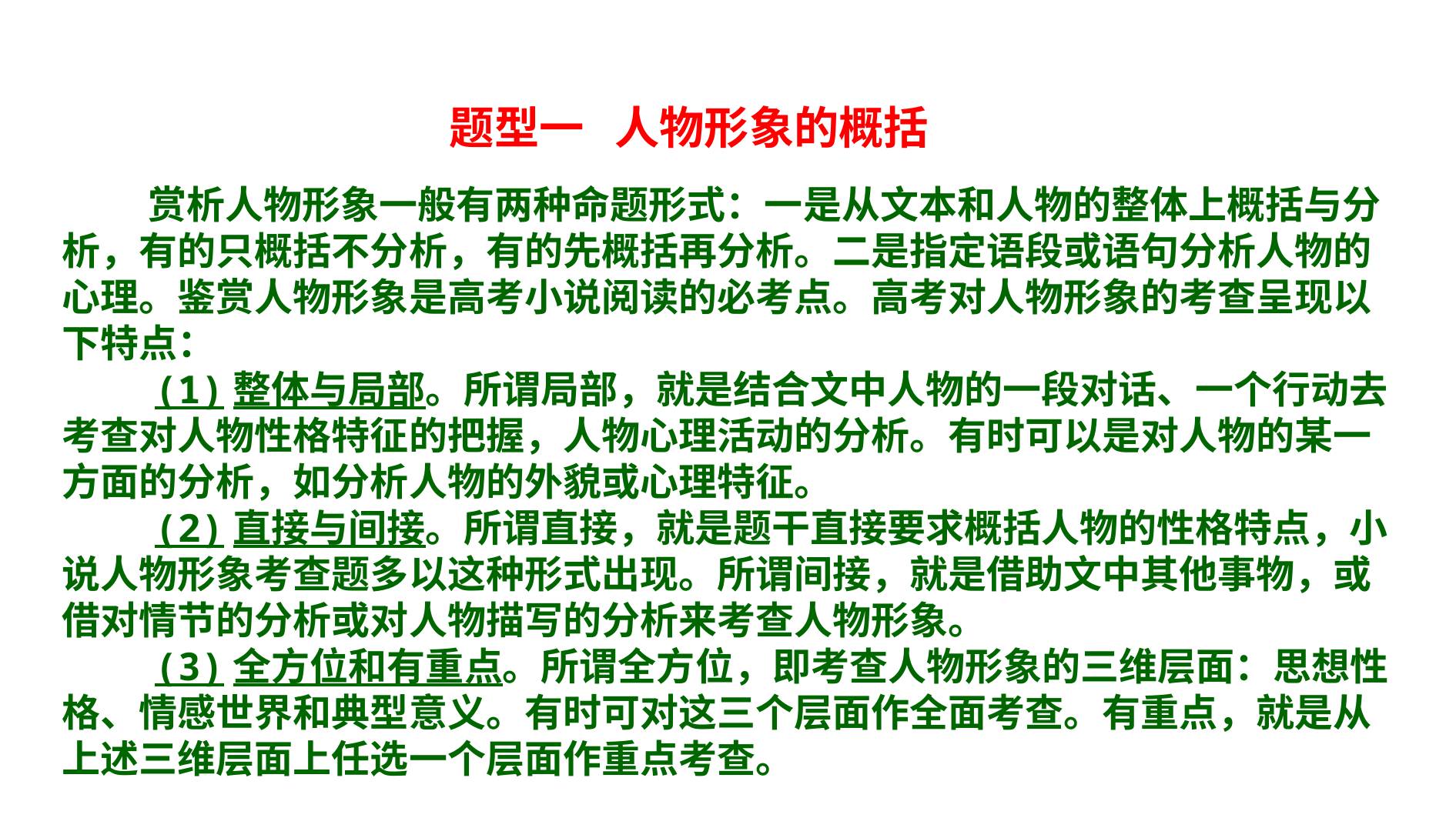

题型一   人物形象的概括
           赏析人物形象一般有两种命题形式：一是从文本和人物的整体上概括与分析，有的只概括不分析，有的先概括再分析。二是指定语段或语句分析人物的心理。鉴赏人物形象是高考小说阅读的必考点。高考对人物形象的考查呈现以下特点：
    (1)整体与局部。所谓局部，就是结合文中人物的一段对话、一个行动去考查对人物性格特征的把握，人物心理活动的分析。有时可以是对人物的某一方面的分析，如分析人物的外貌或心理特征。
    (2)直接与间接。所谓直接，就是题干直接要求概括人物的性格特点，小说人物形象考查题多以这种形式出现。所谓间接，就是借助文中其他事物，或借对情节的分析或对人物描写的分析来考查人物形象。
    (3)全方位和有重点。所谓全方位，即考查人物形象的三维层面：思想性格、情感世界和典型意义。有时可对这三个层面作全面考查。有重点，就是从上述三维层面上任选一个层面作重点考查。